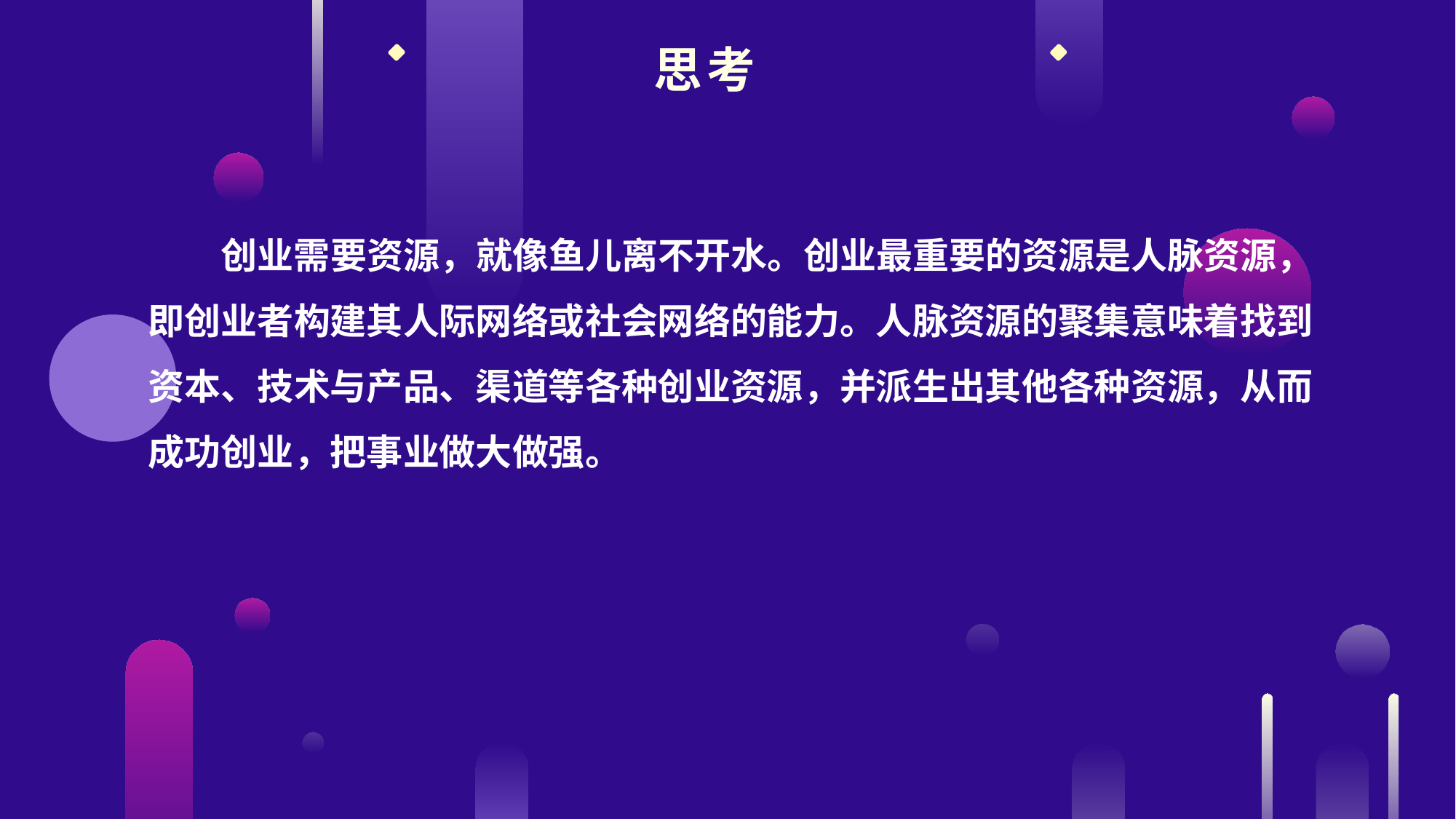

思考

创业需要资源，就像鱼儿离不开水。创业最重要的资源是人脉资源，即创业者构建其人际网络或社会网络的能力。人脉资源的聚集意味着找到资本、技术与产品、渠道等各种创业资源，并派生出其他各种资源，从而成功创业，把事业做大做强。